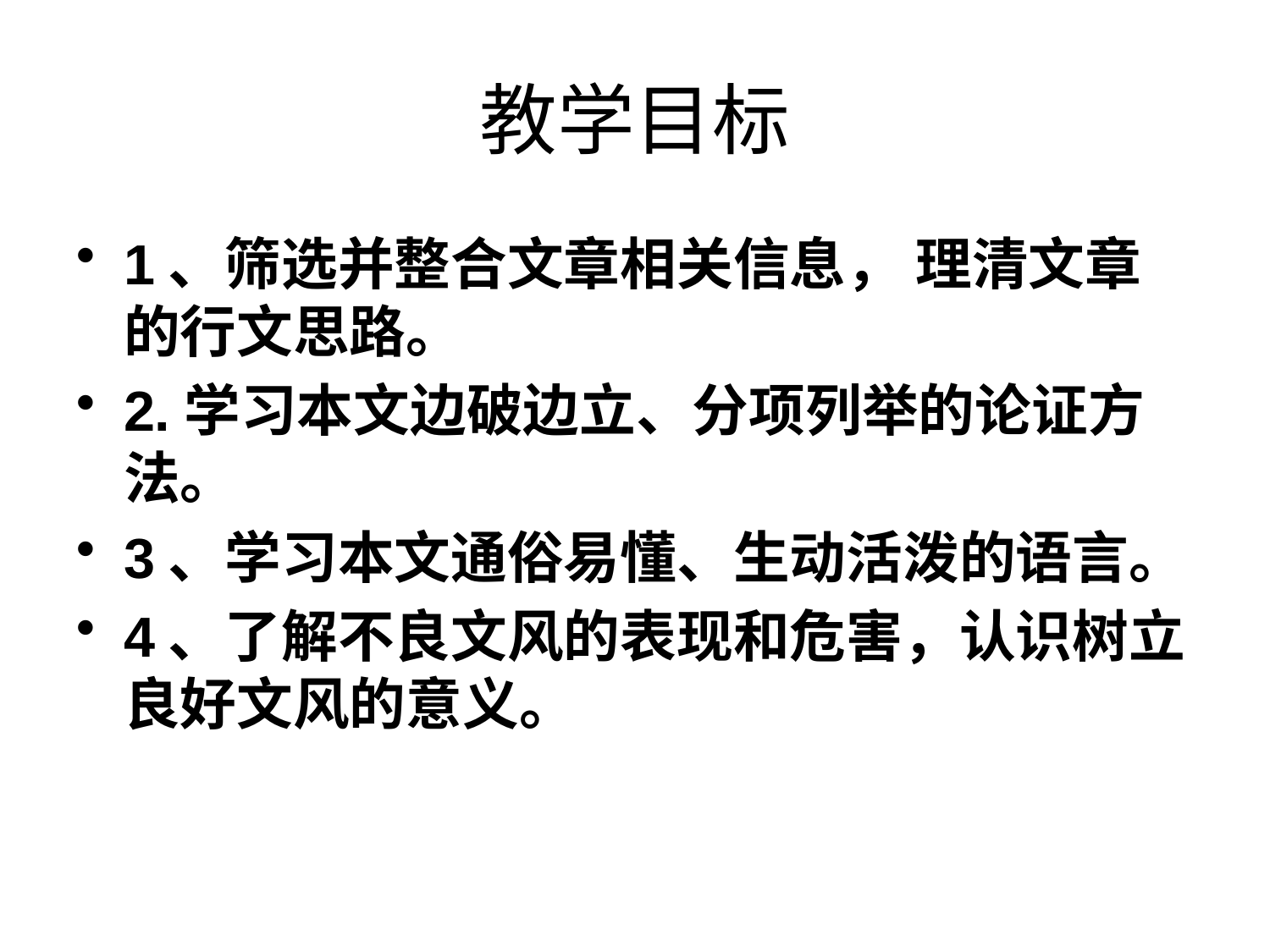

# 教学目标
1、筛选并整合文章相关信息， 理清文章的行文思路。
2.学习本文边破边立、分项列举的论证方法。
3、学习本文通俗易懂、生动活泼的语言。
4、了解不良文风的表现和危害，认识树立良好文风的意义。